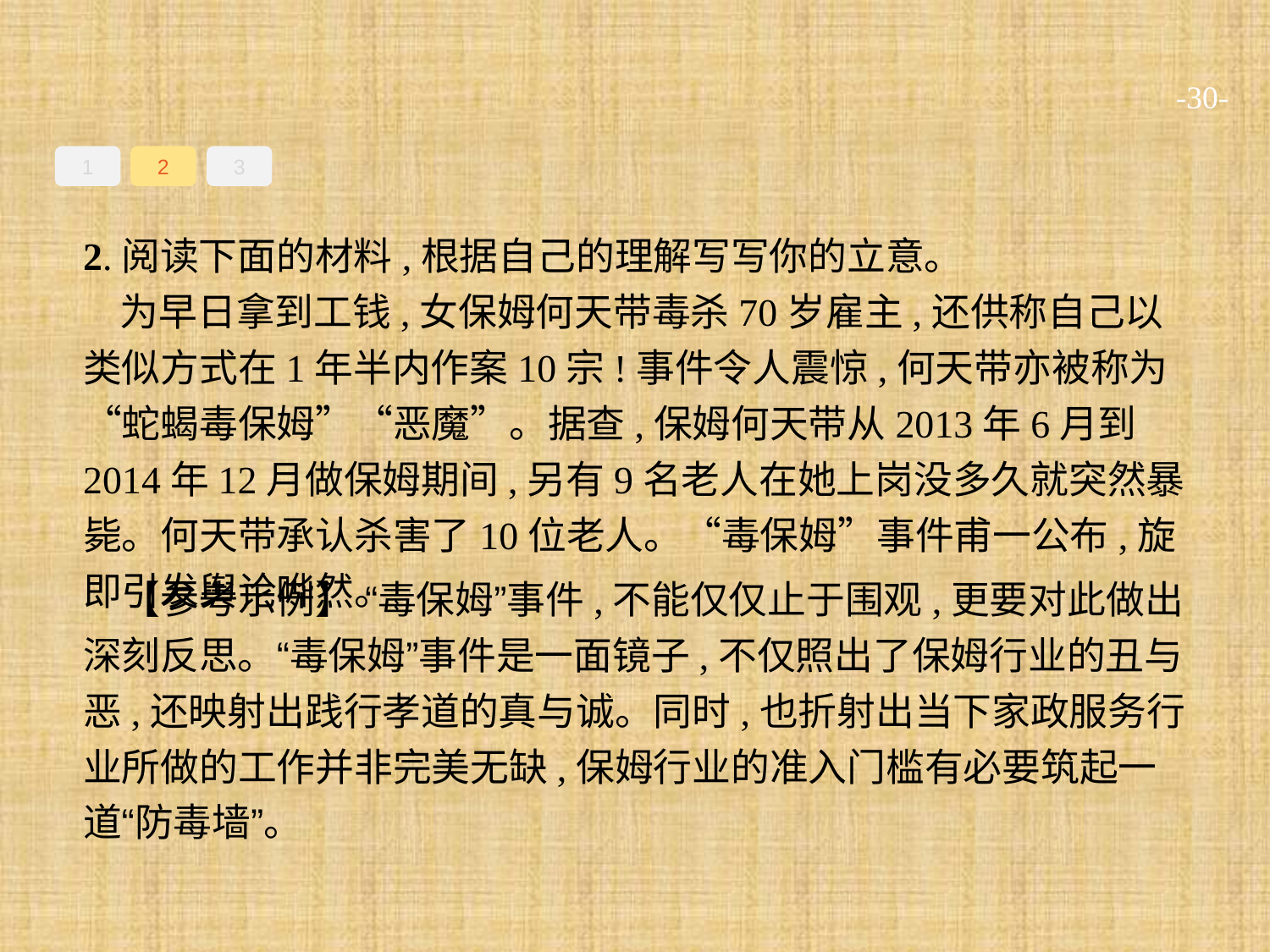

-30-
1
2
3
2.阅读下面的材料,根据自己的理解写写你的立意。
为早日拿到工钱,女保姆何天带毒杀70岁雇主,还供称自己以类似方式在1年半内作案10宗!事件令人震惊,何天带亦被称为“蛇蝎毒保姆”“恶魔”。据查,保姆何天带从2013年6月到2014年12月做保姆期间,另有9名老人在她上岗没多久就突然暴毙。何天带承认杀害了10位老人。“毒保姆”事件甫一公布,旋即引发舆论哗然。
【参考示例】 “毒保姆”事件,不能仅仅止于围观,更要对此做出深刻反思。“毒保姆”事件是一面镜子,不仅照出了保姆行业的丑与恶,还映射出践行孝道的真与诚。同时,也折射出当下家政服务行业所做的工作并非完美无缺,保姆行业的准入门槛有必要筑起一道“防毒墙”。